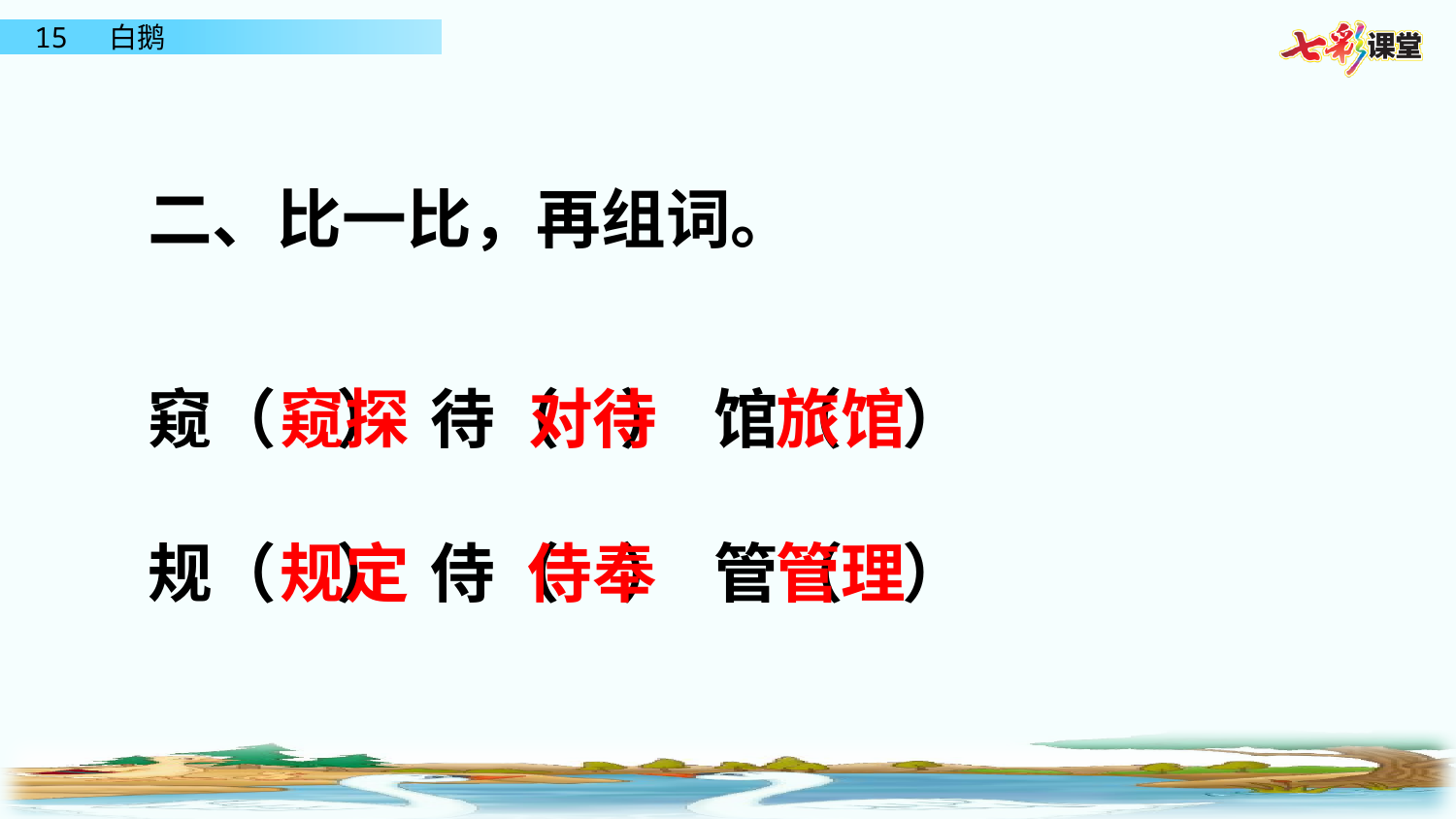

二、比一比，再组词。
窥（    ）  待（    ）  馆（    ）
规（    ）  侍（    ）  管（    ）
窥探        对待        旅馆
规定        侍奉        管理